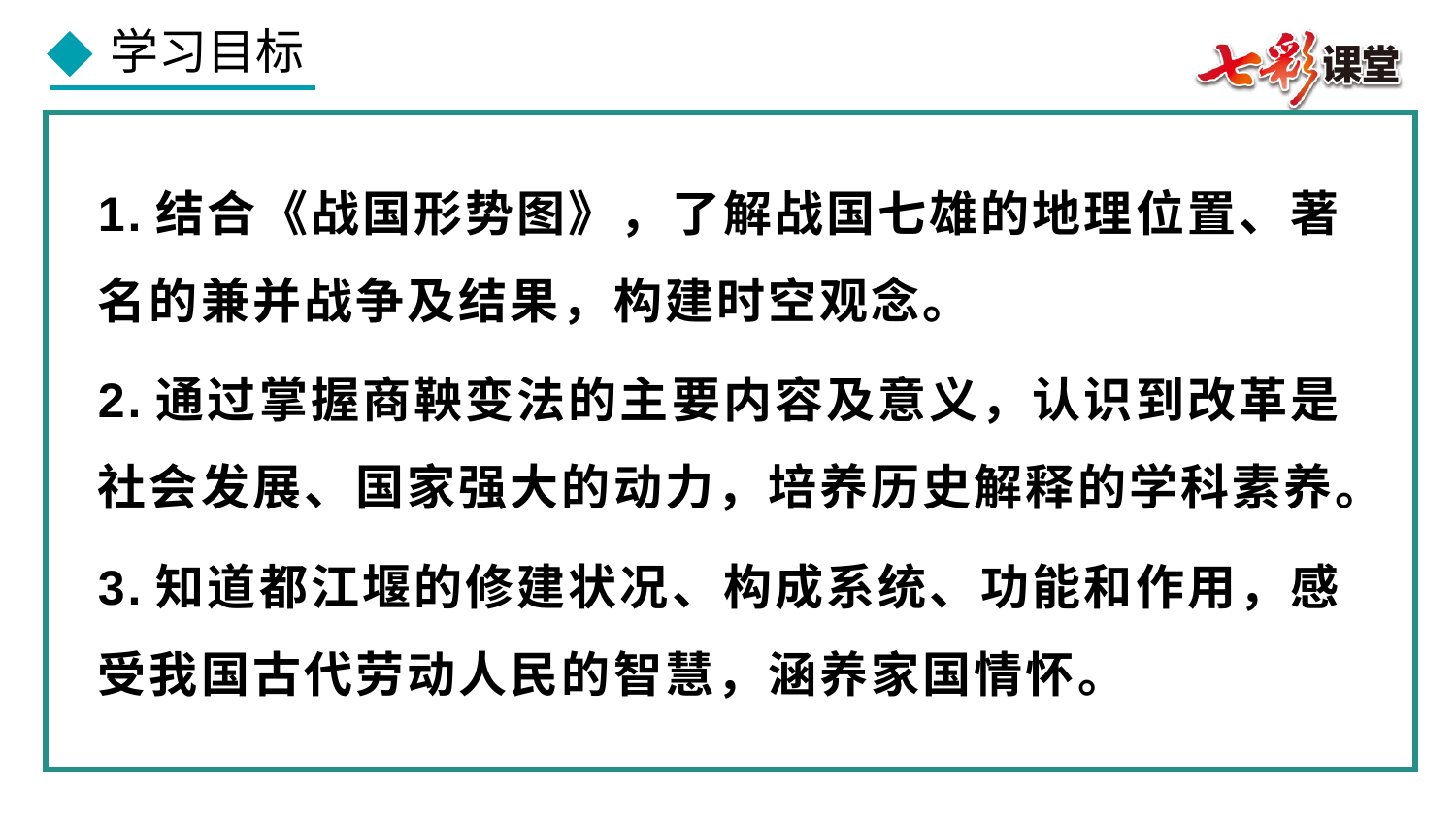

1.结合《战国形势图》，了解战国七雄的地理位置、著名的兼并战争及结果，构建时空观念。
2.通过掌握商鞅变法的主要内容及意义，认识到改革是社会发展、国家强大的动力，培养历史解释的学科素养。
3.知道都江堰的修建状况、构成系统、功能和作用，感受我国古代劳动人民的智慧，涵养家国情怀。